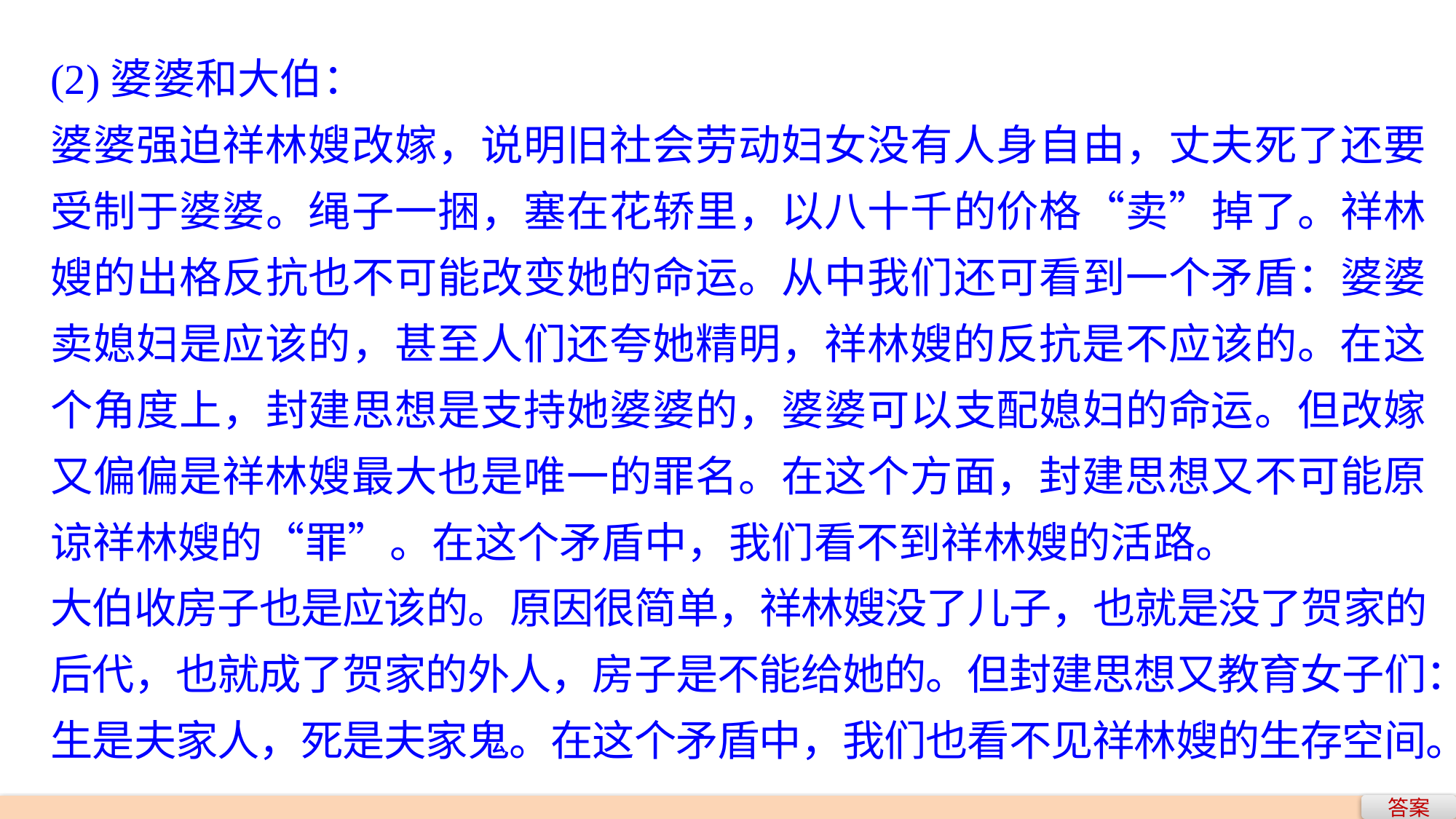

(2)婆婆和大伯：
婆婆强迫祥林嫂改嫁，说明旧社会劳动妇女没有人身自由，丈夫死了还要受制于婆婆。绳子一捆，塞在花轿里，以八十千的价格“卖”掉了。祥林嫂的出格反抗也不可能改变她的命运。从中我们还可看到一个矛盾：婆婆卖媳妇是应该的，甚至人们还夸她精明，祥林嫂的反抗是不应该的。在这个角度上，封建思想是支持她婆婆的，婆婆可以支配媳妇的命运。但改嫁又偏偏是祥林嫂最大也是唯一的罪名。在这个方面，封建思想又不可能原谅祥林嫂的“罪”。在这个矛盾中，我们看不到祥林嫂的活路。
大伯收房子也是应该的。原因很简单，祥林嫂没了儿子，也就是没了贺家的后代，也就成了贺家的外人，房子是不能给她的。但封建思想又教育女子们：生是夫家人，死是夫家鬼。在这个矛盾中，我们也看不见祥林嫂的生存空间。
答案